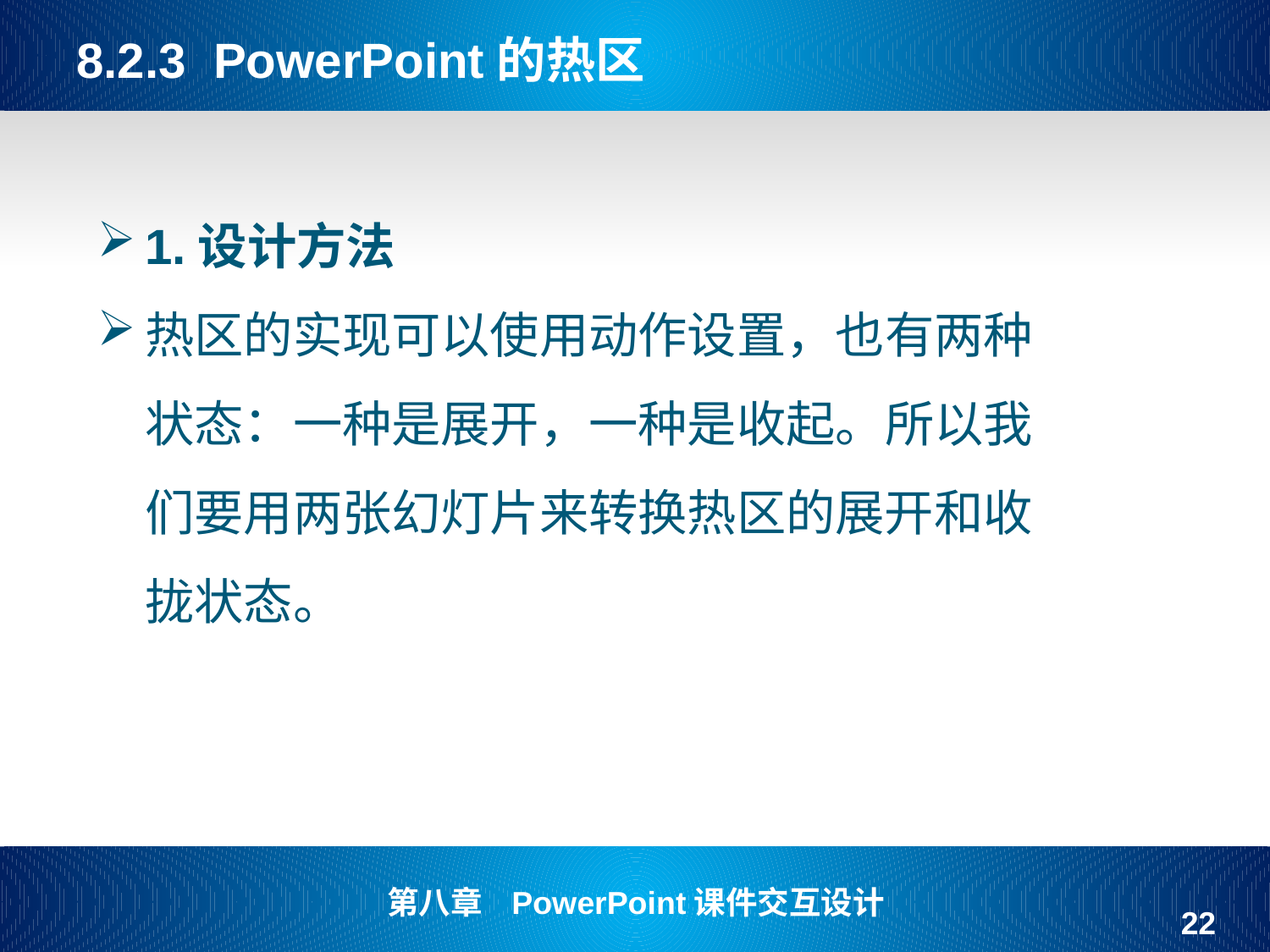

# 8.2.3  PowerPoint的热区
1.设计方法
热区的实现可以使用动作设置，也有两种状态：一种是展开，一种是收起。所以我们要用两张幻灯片来转换热区的展开和收拢状态。

22